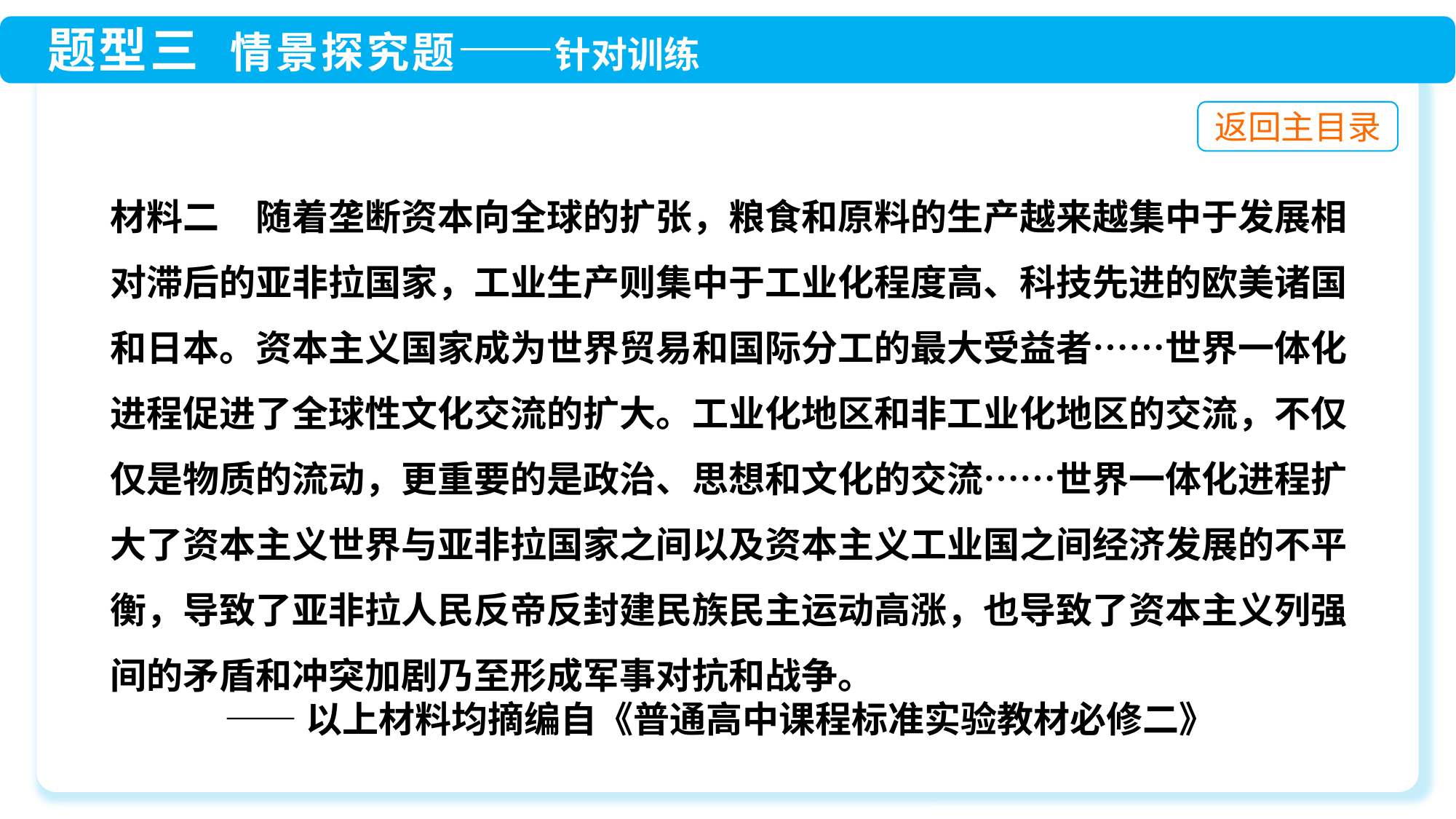

材料二　随着垄断资本向全球的扩张，粮食和原料的生产越来越集中于发展相对滞后的亚非拉国家，工业生产则集中于工业化程度高、科技先进的欧美诸国和日本。资本主义国家成为世界贸易和国际分工的最大受益者……世界一体化进程促进了全球性文化交流的扩大。工业化地区和非工业化地区的交流，不仅仅是物质的流动，更重要的是政治、思想和文化的交流……世界一体化进程扩大了资本主义世界与亚非拉国家之间以及资本主义工业国之间经济发展的不平衡，导致了亚非拉人民反帝反封建民族民主运动高涨，也导致了资本主义列强间的矛盾和冲突加剧乃至形成军事对抗和战争。
              ——以上材料均摘编自《普通高中课程标准实验教材必修二》